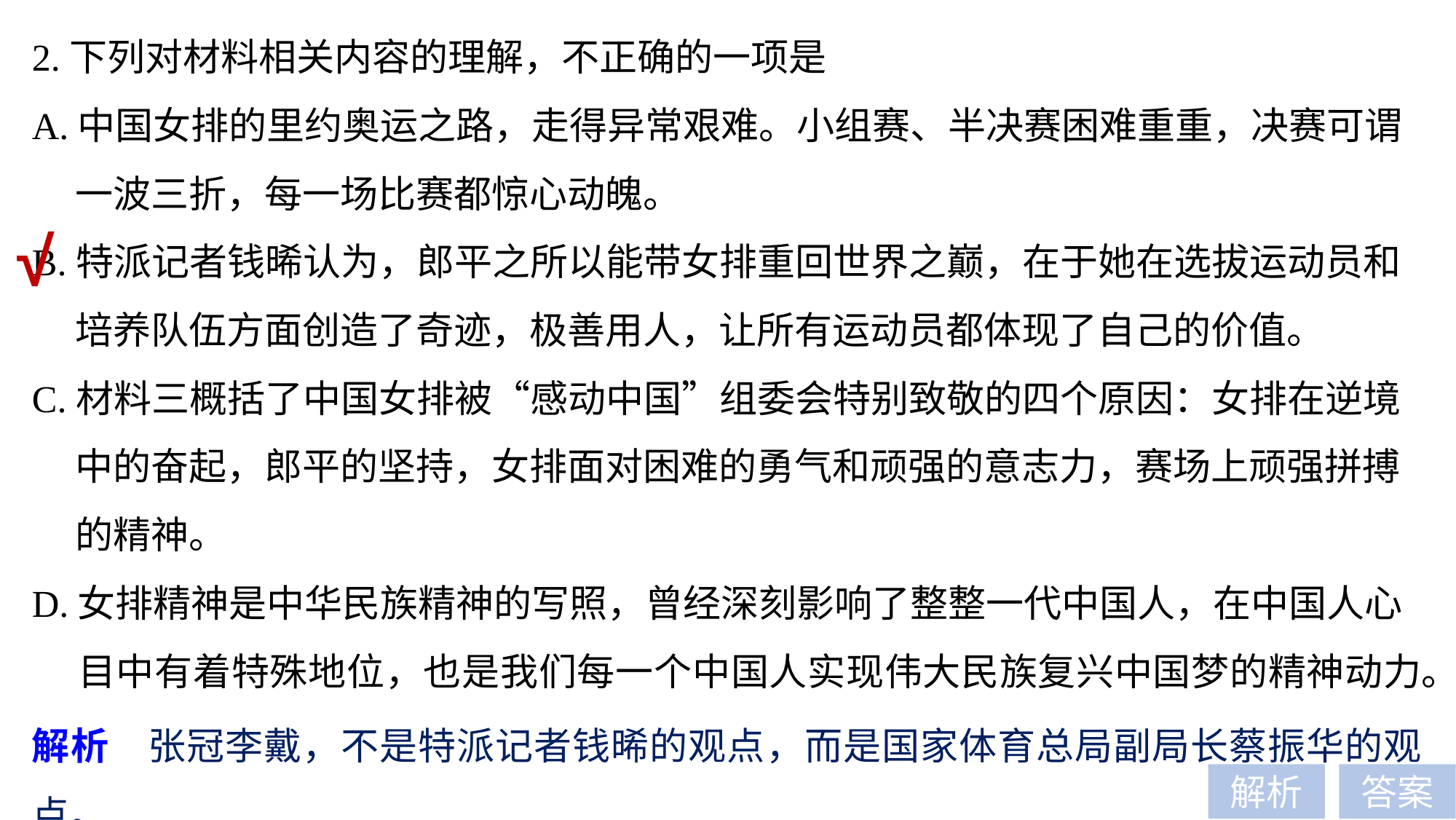

2.下列对材料相关内容的理解，不正确的一项是
A.中国女排的里约奥运之路，走得异常艰难。小组赛、半决赛困难重重，决赛可谓
    一波三折，每一场比赛都惊心动魄。
B.特派记者钱晞认为，郎平之所以能带女排重回世界之巅，在于她在选拔运动员和
    培养队伍方面创造了奇迹，极善用人，让所有运动员都体现了自己的价值。
C.材料三概括了中国女排被“感动中国”组委会特别致敬的四个原因：女排在逆境
    中的奋起，郎平的坚持，女排面对困难的勇气和顽强的意志力，赛场上顽强拼搏
    的精神。
D.女排精神是中华民族精神的写照，曾经深刻影响了整整一代中国人，在中国人心
    目中有着特殊地位，也是我们每一个中国人实现伟大民族复兴中国梦的精神动力。
√
解析　张冠李戴，不是特派记者钱晞的观点，而是国家体育总局副局长蔡振华的观点。
解析
答案